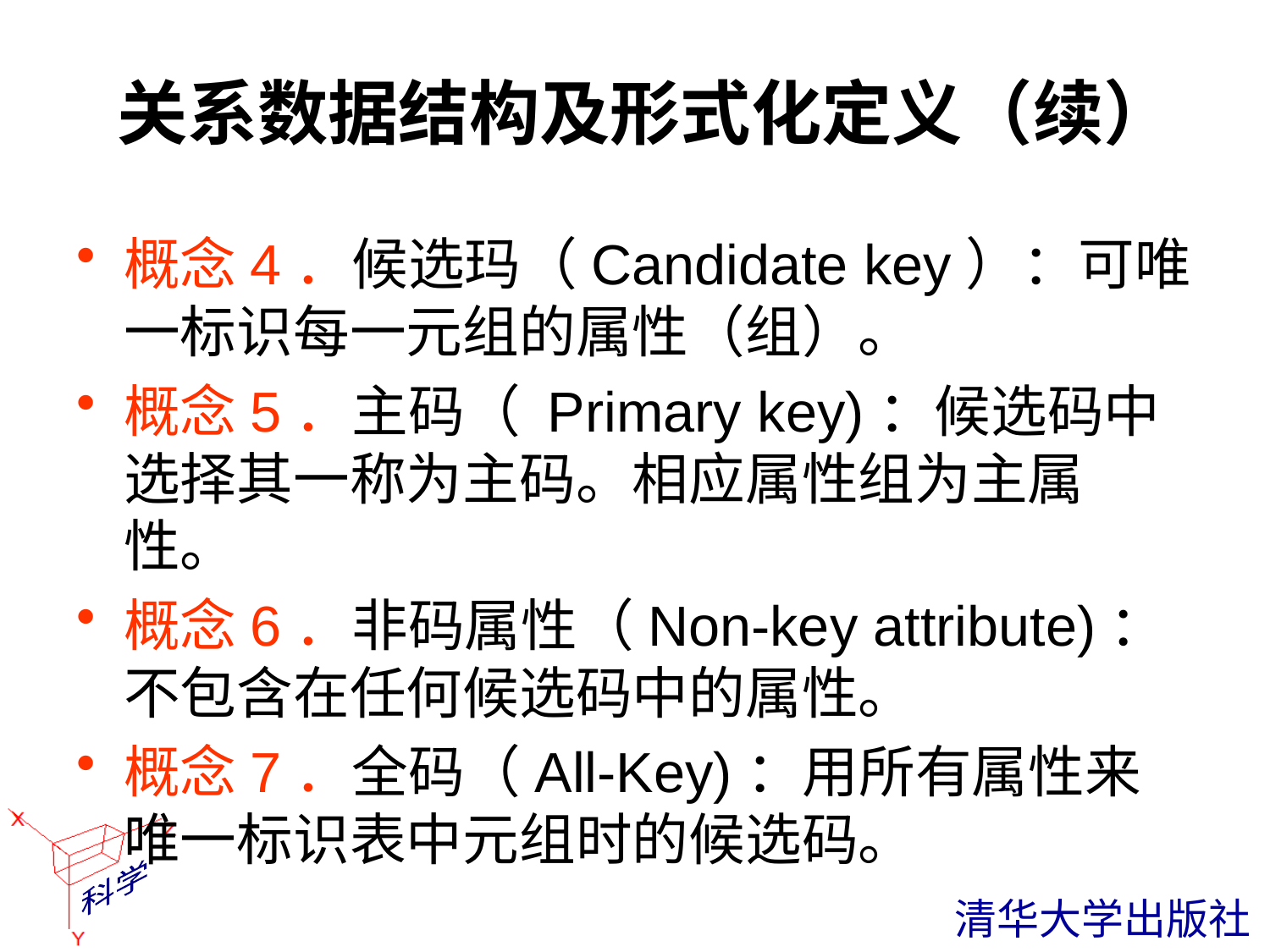

# 关系数据结构及形式化定义（续）
概念4．候选玛（Candidate key）：可唯一标识每一元组的属性（组）。
概念5．主码（ Primary key)：候选码中选择其一称为主码。相应属性组为主属性。
概念6．非码属性（Non-key attribute)：不包含在任何候选码中的属性。
概念7．全码（All-Key)：用所有属性来唯一标识表中元组时的候选码。
      清华大学出版社